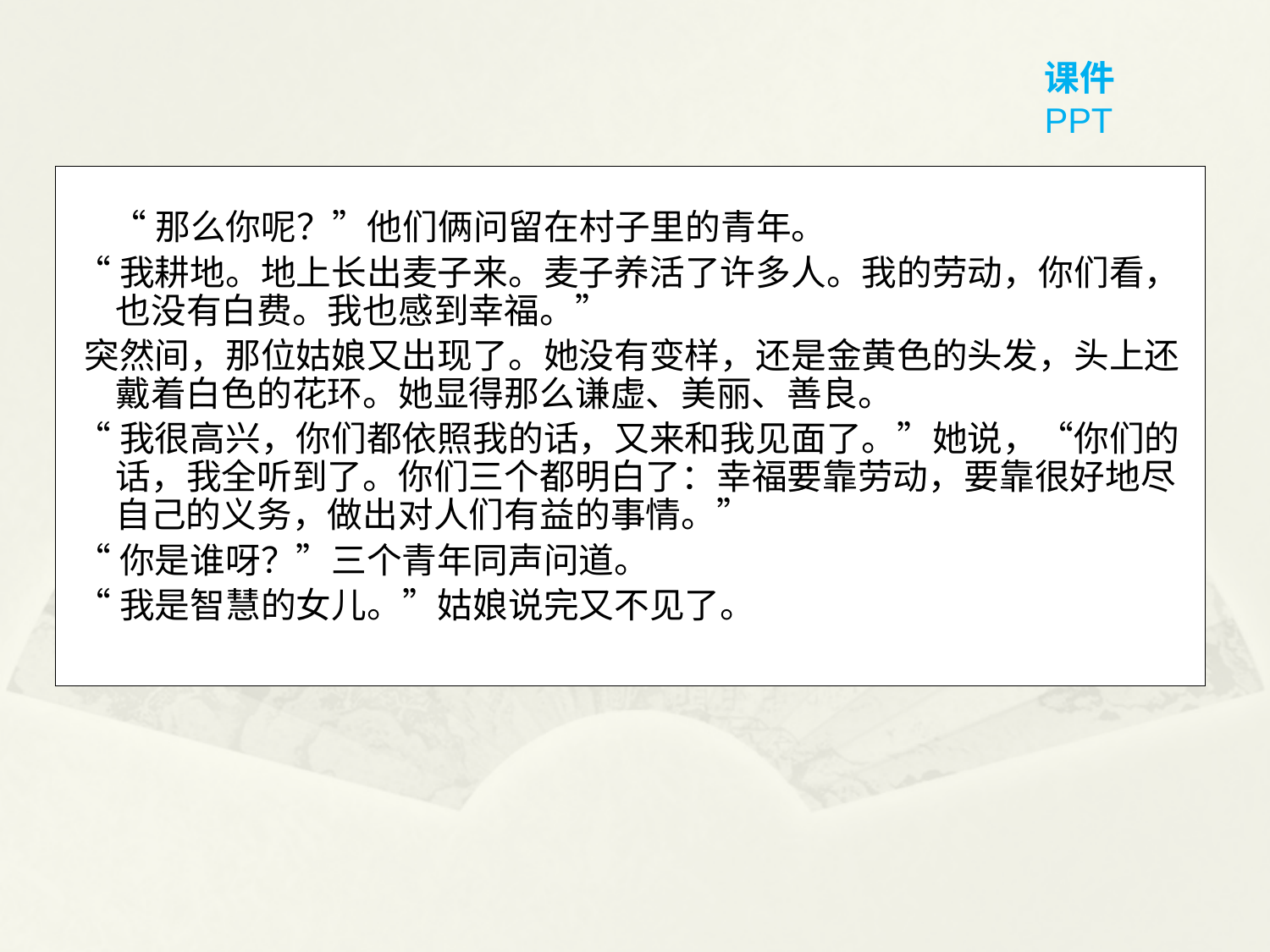

课件PPT

              “那么你呢？”他们俩问留在村子里的青年。
 “我耕地。地上长出麦子来。麦子养活了许多人。我的劳动，你们看，也没有白费。我也感到幸福。”
 突然间，那位姑娘又出现了。她没有变样，还是金黄色的头发，头上还戴着白色的花环。她显得那么谦虚、美丽、善良。
 “我很高兴，你们都依照我的话，又来和我见面了。”她说，“你们的话，我全听到了。你们三个都明白了：幸福要靠劳动，要靠很好地尽自己的义务，做出对人们有益的事情。”
 “你是谁呀？”三个青年同声问道。
 “我是智慧的女儿。”姑娘说完又不见了。